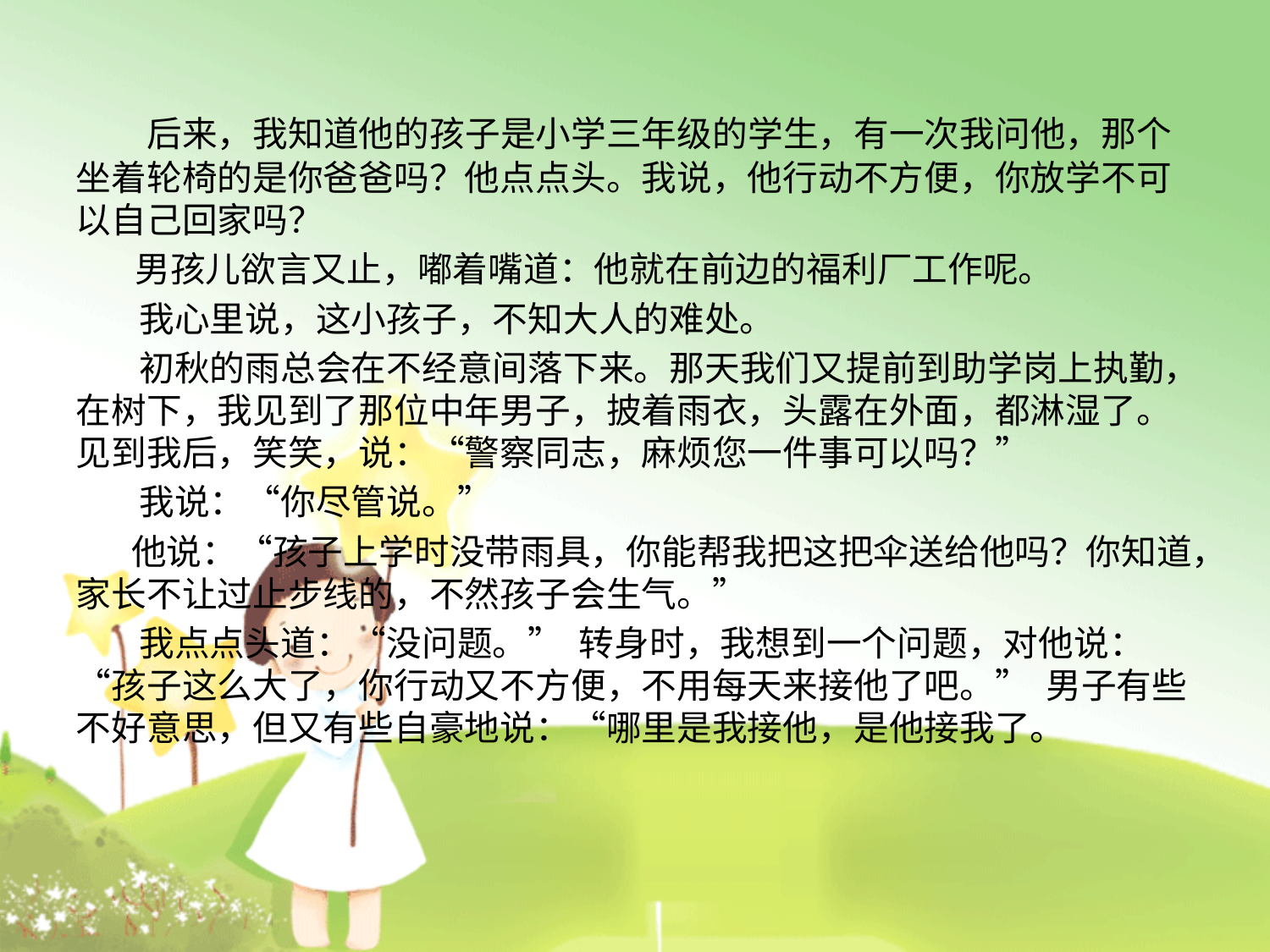

后来，我知道他的孩子是小学三年级的学生，有一次我问他，那个坐着轮椅的是你爸爸吗？他点点头。我说，他行动不方便，你放学不可以自己回家吗？
　   男孩儿欲言又止，嘟着嘴道：他就在前边的福利厂工作呢。
       我心里说，这小孩子，不知大人的难处。
       初秋的雨总会在不经意间落下来。那天我们又提前到助学岗上执勤，在树下，我见到了那位中年男子，披着雨衣，头露在外面，都淋湿了。见到我后，笑笑，说：“警察同志，麻烦您一件事可以吗？”
       我说：“你尽管说。”
      他说：“孩子上学时没带雨具，你能帮我把这把伞送给他吗？你知道，家长不让过止步线的，不然孩子会生气。”
       我点点头道：“没问题。”  转身时，我想到一个问题，对他说：“孩子这么大了，你行动又不方便，不用每天来接他了吧。”  男子有些不好意思，但又有些自豪地说：“哪里是我接他，是他接我了。

   　我有些疑惑了。他接着解释道：“我回家的路上有个大上坡，每次走那里很费力气的，孩子上学后，就对我说，爸爸，学校离你的工厂这么近，每天放学的时候，咱们俩一起走吧，上坡时我推你。这一推就是三年。其实上一年级的时候，他那么小，又怎么推得动？可孩子心里是怕累着爸爸呀。我怎么劝也劝不住，孩子在后面红着脸，喘着粗气地推，我在前面用力地摇着，却不知不觉中泪流满面。可你知道，其实我心里真是幸福极了。”